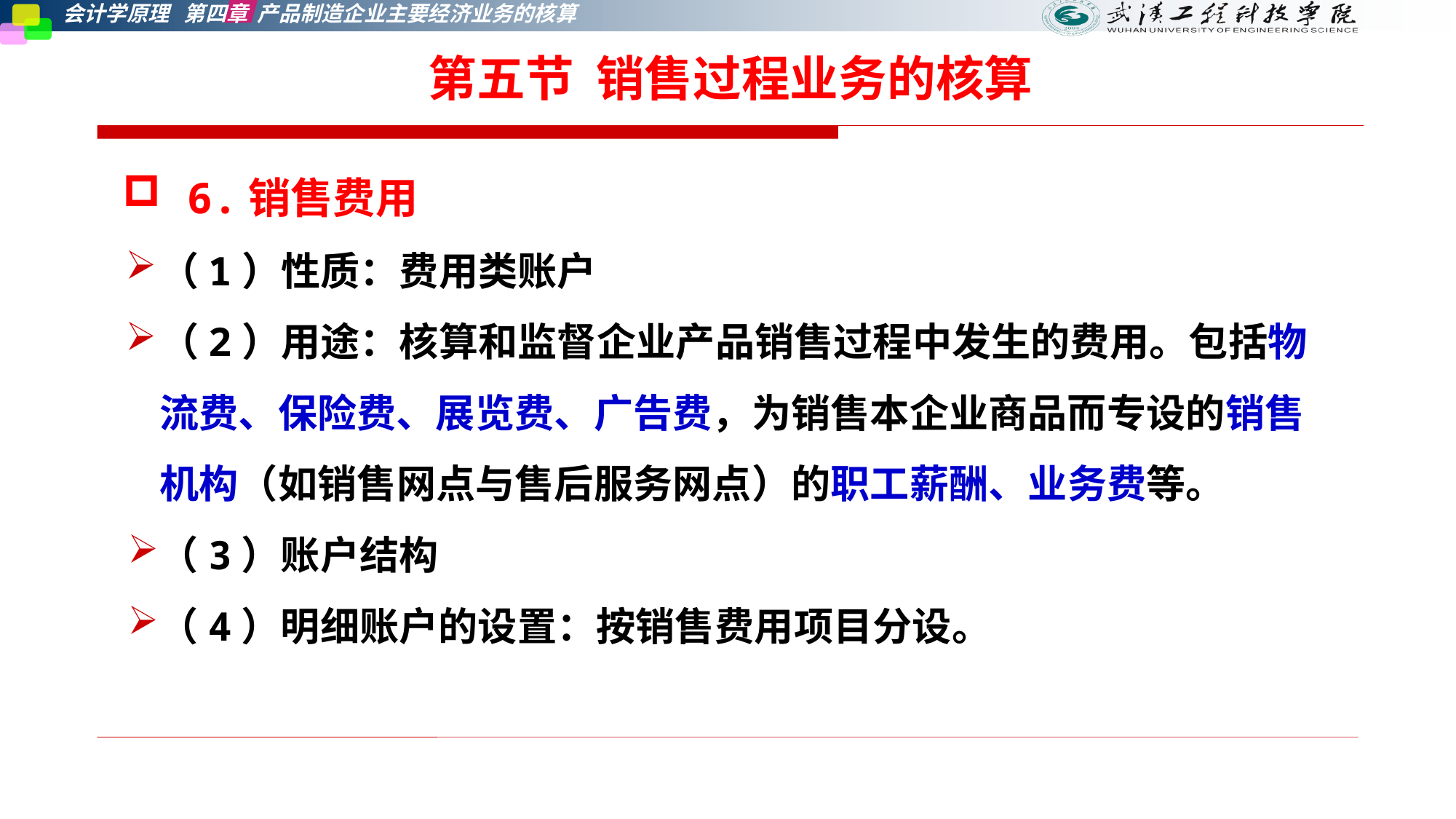

第五节  销售过程业务的核算
 6.销售费用
（1）性质：费用类账户
（2）用途：核算和监督企业产品销售过程中发生的费用。包括物流费、保险费、展览费、广告费，为销售本企业商品而专设的销售机构（如销售网点与售后服务网点）的职工薪酬、业务费等。
（3）账户结构
（4）明细账户的设置：按销售费用项目分设。